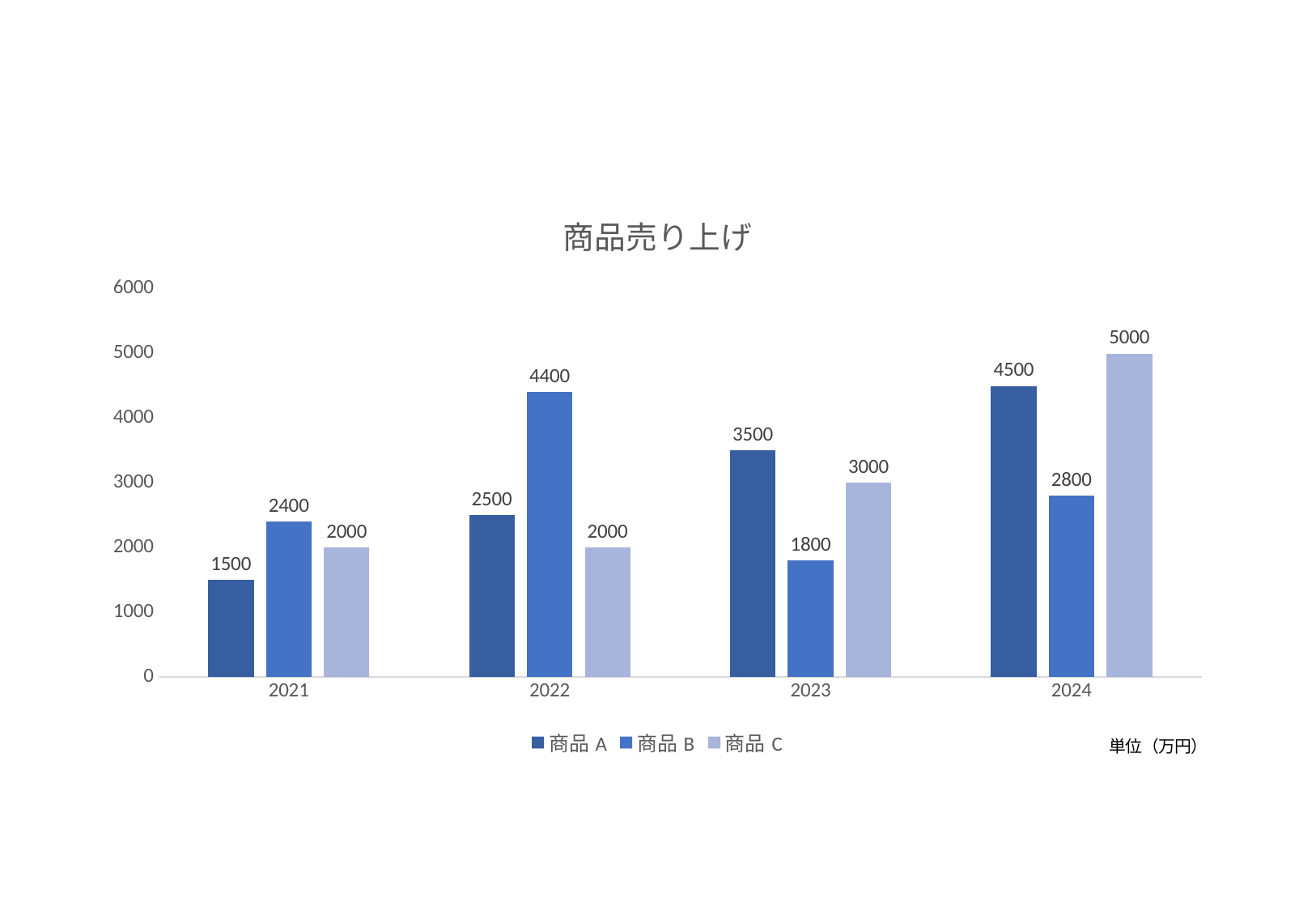

### Chart: 商品売り上げ

| Category | 商品A | 商品B | 商品C |
|---|---|---|---|
| 2021 | 1500.0 | 2400.0 | 2000.0 |
| 2022 | 2500.0 | 4400.0 | 2000.0 |
| 2023 | 3500.0 | 1800.0 | 3000.0 |
| 2024 | 4500.0 | 2800.0 | 5000.0 |